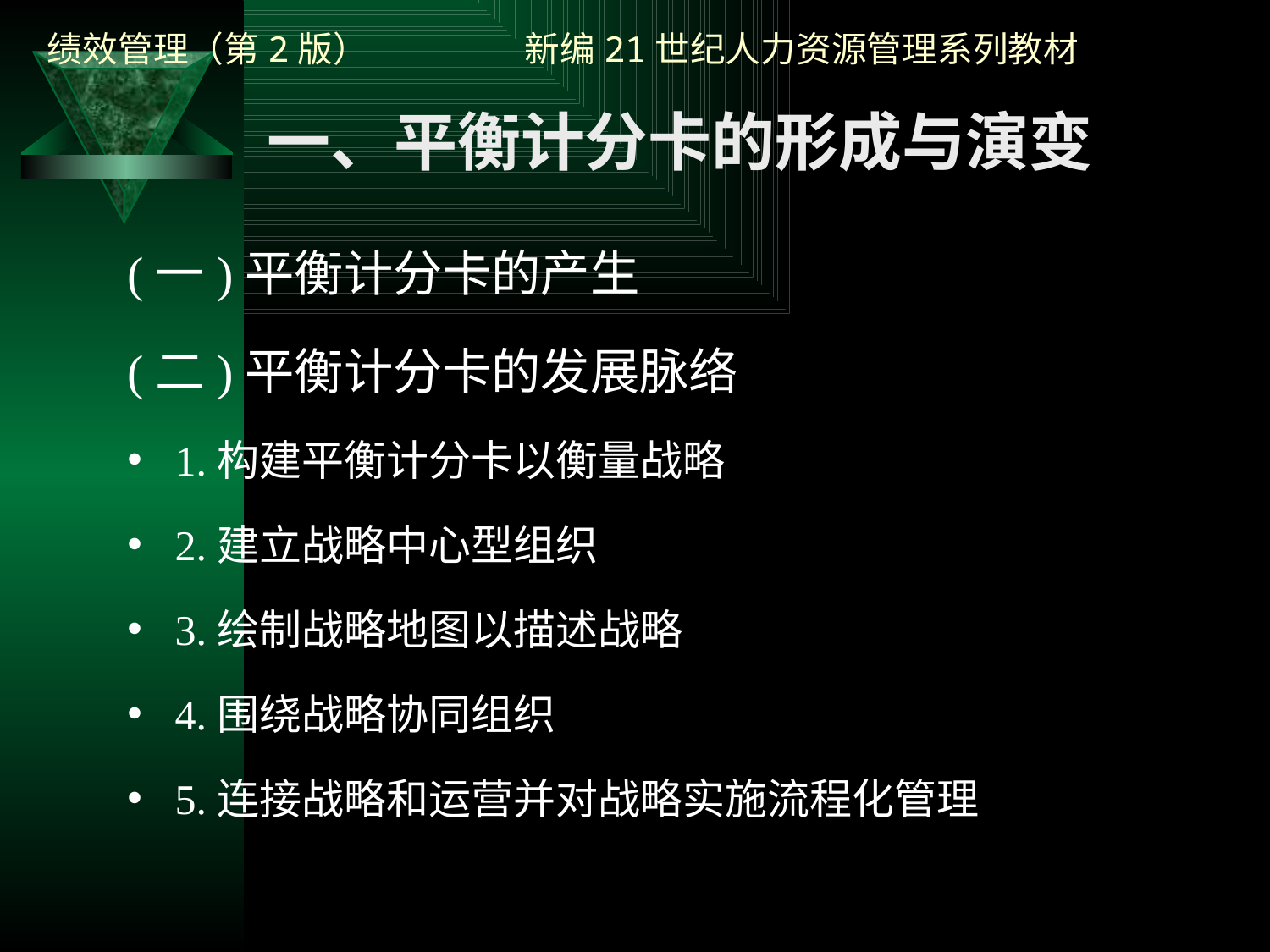

一、平衡计分卡的形成与演变
(一)平衡计分卡的产生
(二)平衡计分卡的发展脉络
1.构建平衡计分卡以衡量战略
2.建立战略中心型组织
3.绘制战略地图以描述战略
4.围绕战略协同组织
5.连接战略和运营并对战略实施流程化管理